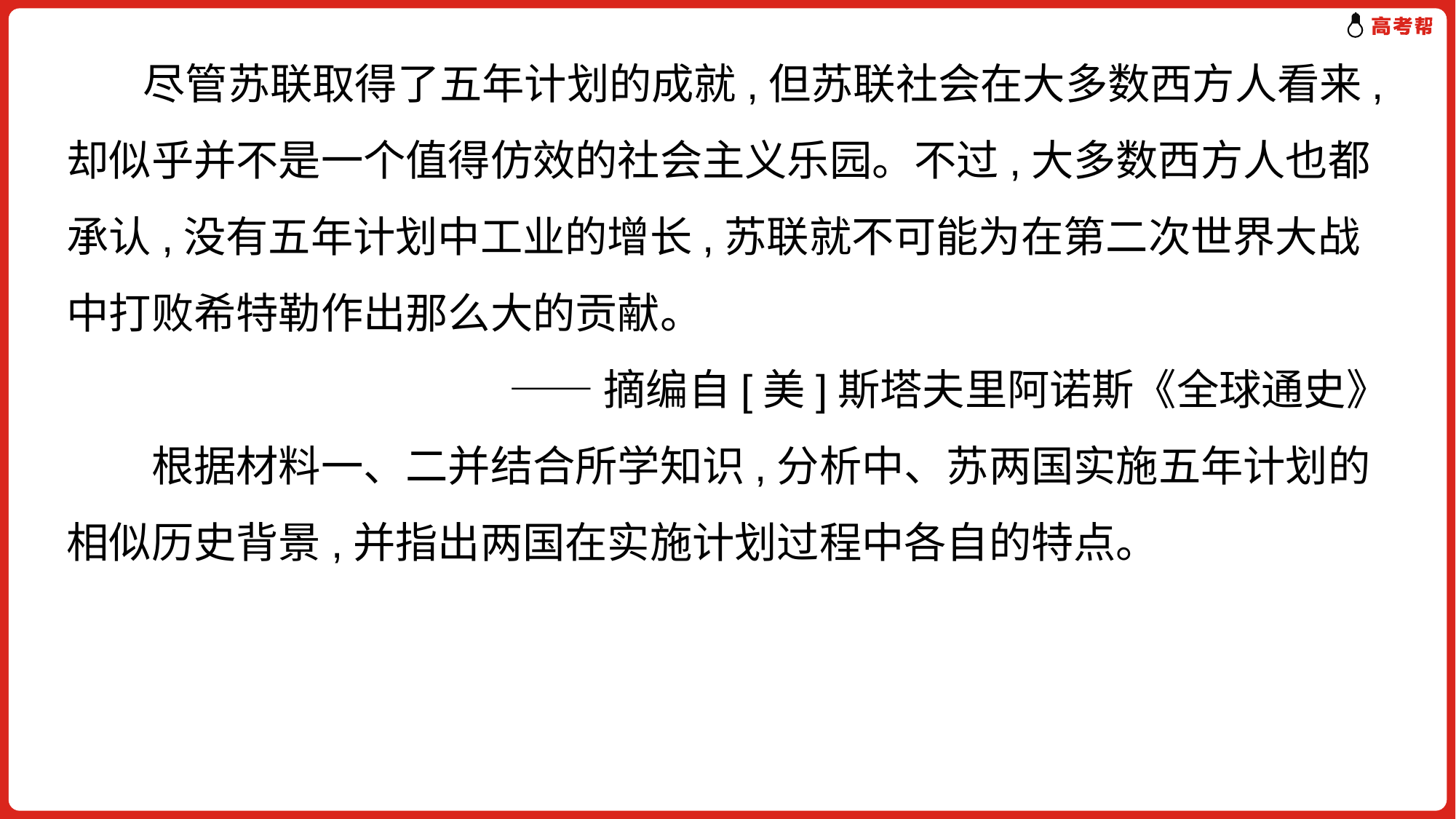

尽管苏联取得了五年计划的成就,但苏联社会在大多数西方人看来,却似乎并不是一个值得仿效的社会主义乐园。不过,大多数西方人也都承认,没有五年计划中工业的增长,苏联就不可能为在第二次世界大战中打败希特勒作出那么大的贡献。
——摘编自[美]斯塔夫里阿诺斯《全球通史》
　　根据材料一、二并结合所学知识,分析中、苏两国实施五年计划的相似历史背景,并指出两国在实施计划过程中各自的特点。